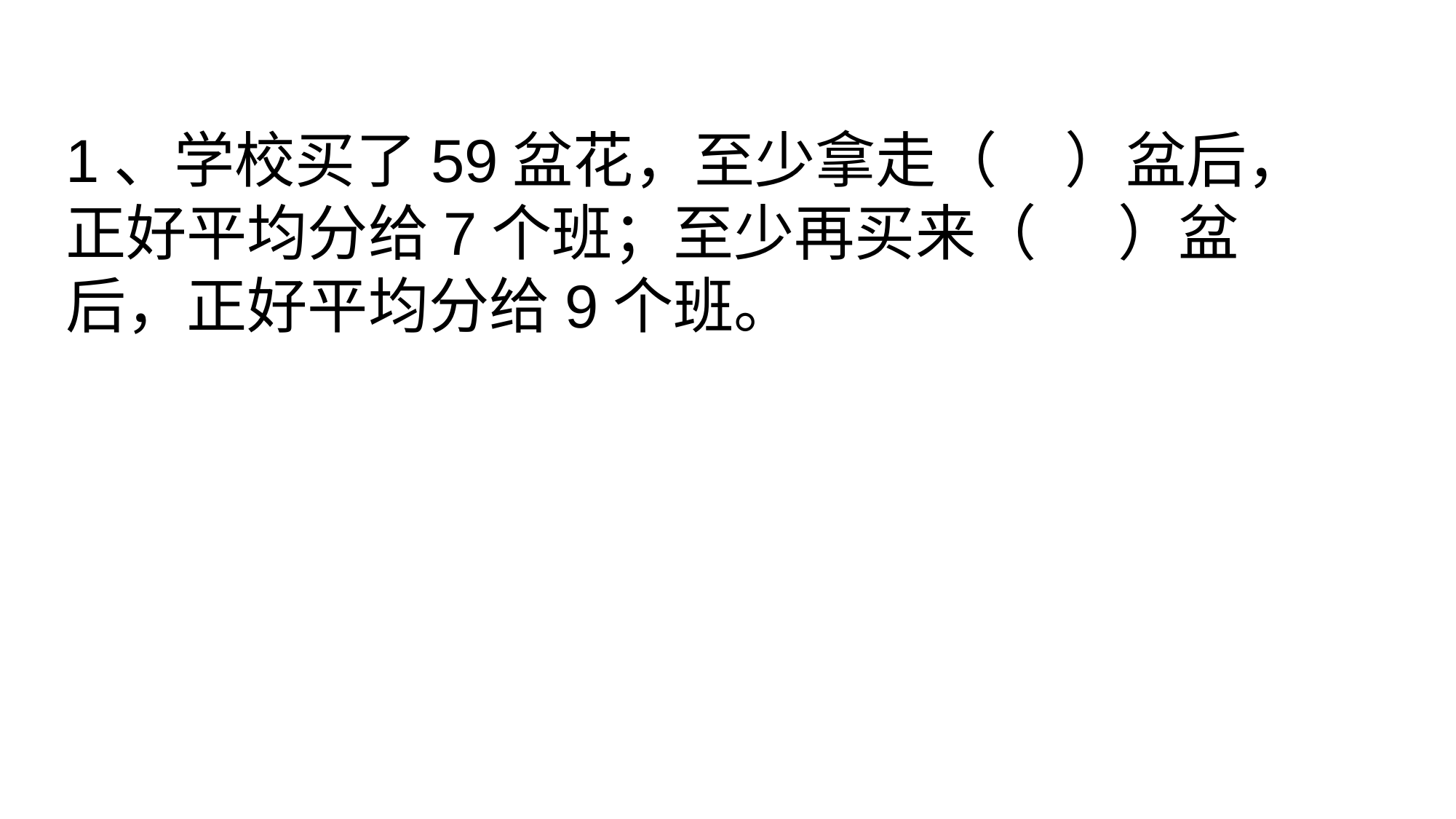

1、学校买了59盆花，至少拿走（     ）盆后，正好平均分给7个班；至少再买来（      ）盆后，正好平均分给9个班。